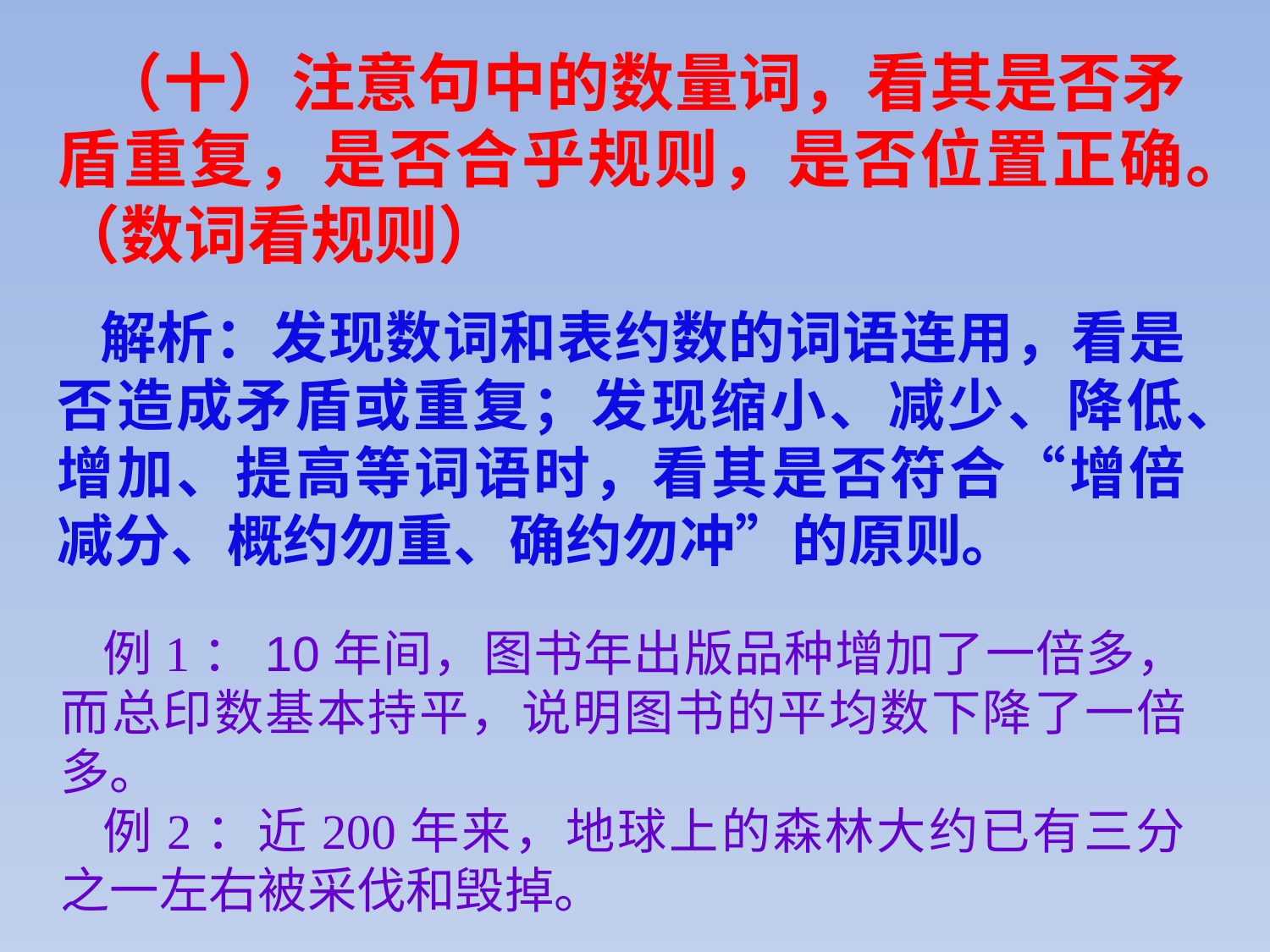

（十）注意句中的数量词，看其是否矛盾重复，是否合乎规则，是否位置正确。（数词看规则）
解析：发现数词和表约数的词语连用，看是否造成矛盾或重复；发现缩小、减少、降低、增加、提高等词语时，看其是否符合“增倍减分、概约勿重、确约勿冲”的原则。
例1：10年间，图书年出版品种增加了一倍多，而总印数基本持平，说明图书的平均数下降了一倍多。
例2：近200年来，地球上的森林大约已有三分之一左右被采伐和毁掉。